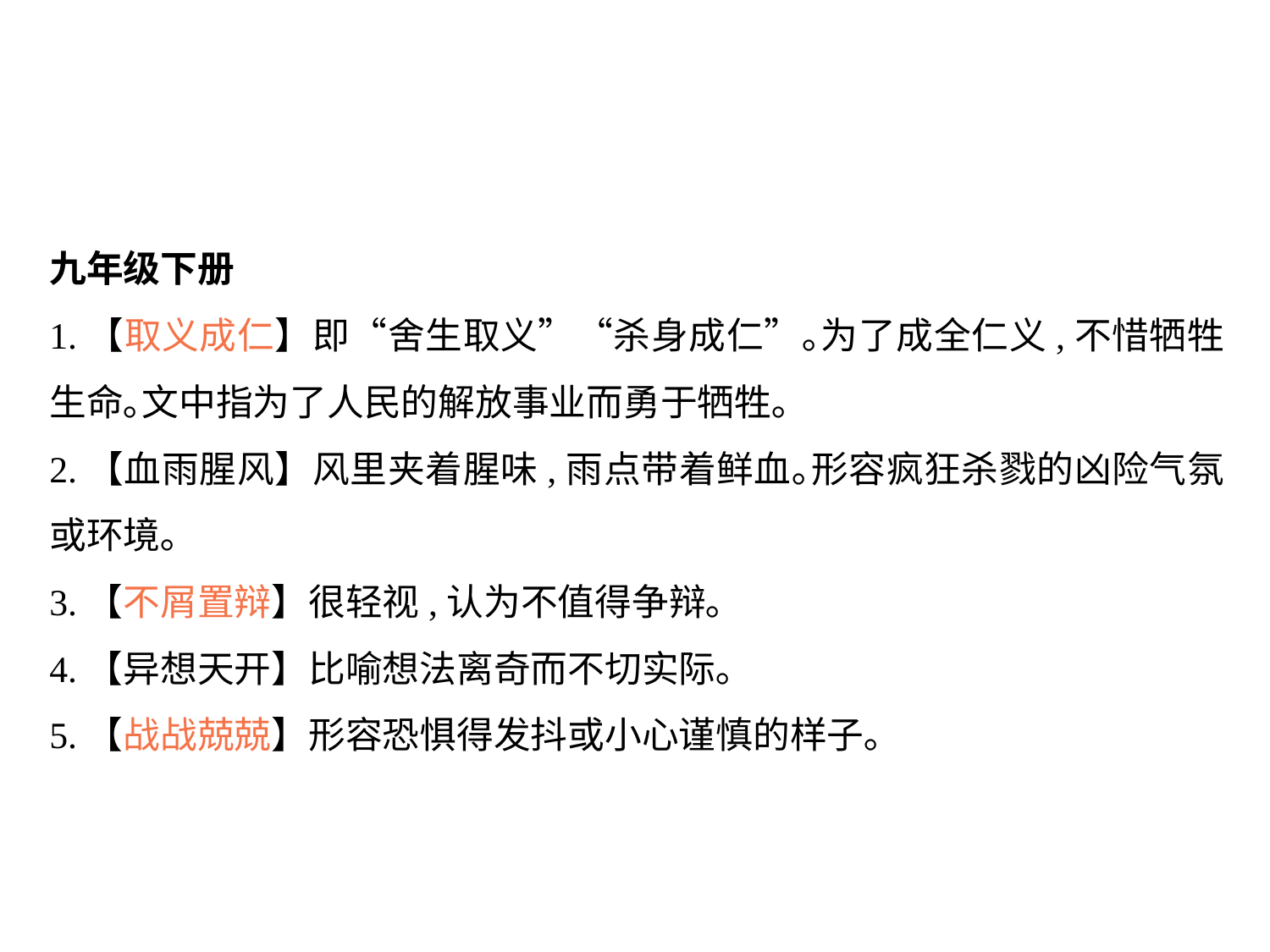

九年级下册
1.【取义成仁】即“舍生取义”“杀身成仁”｡为了成全仁义,不惜牺牲生命｡文中指为了人民的解放事业而勇于牺牲｡
2.【血雨腥风】风里夹着腥味,雨点带着鲜血｡形容疯狂杀戮的凶险气氛或环境｡
3.【不屑置辩】很轻视,认为不值得争辩｡
4.【异想天开】比喻想法离奇而不切实际｡
5.【战战兢兢】形容恐惧得发抖或小心谨慎的样子｡